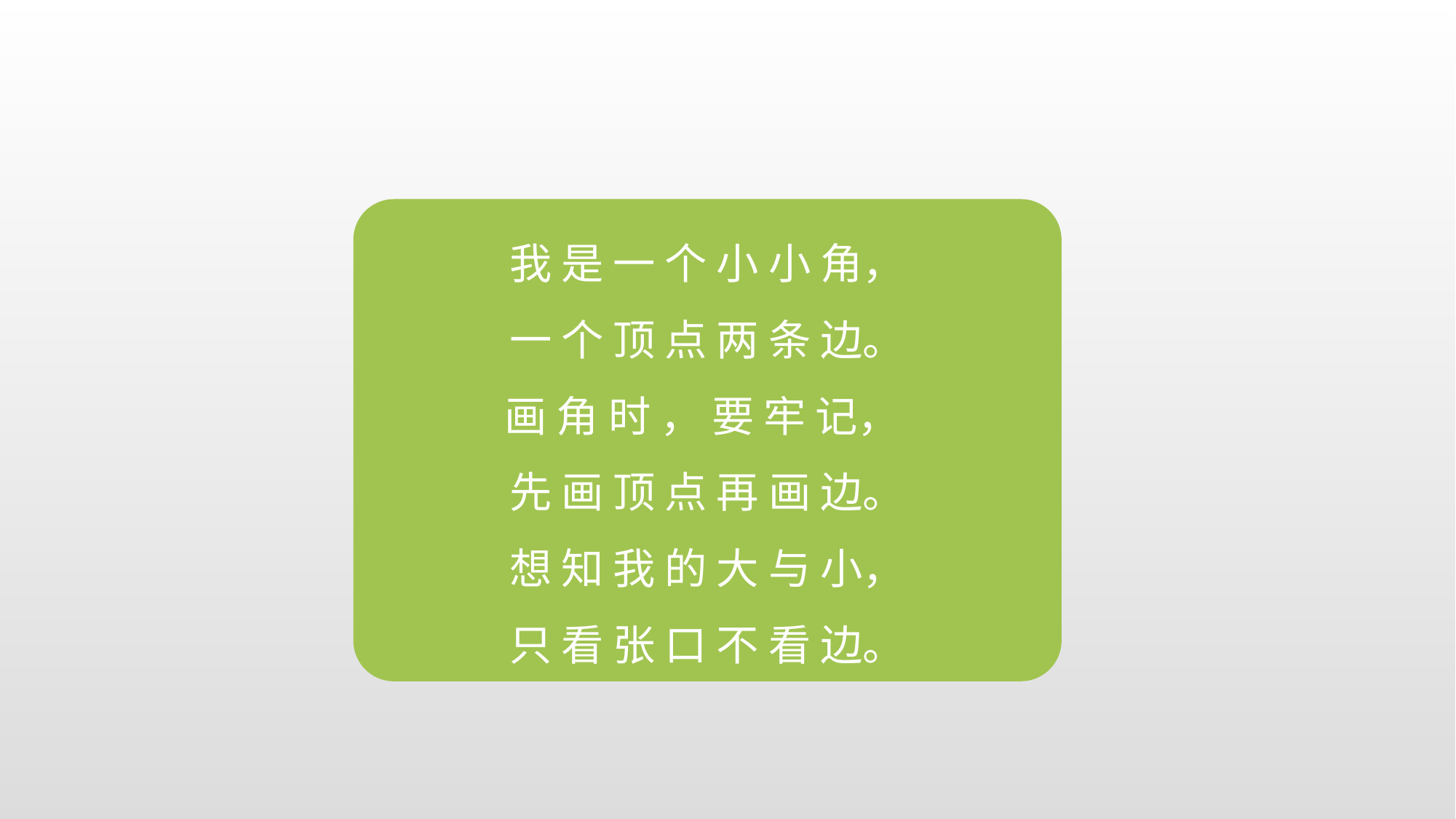

我 是 一 个 小 小 角，
一 个 顶 点 两 条 边。
画 角 时 ， 要 牢 记，
先 画 顶 点 再 画 边。
想 知 我 的 大 与 小，
只 看 张 口 不 看 边。